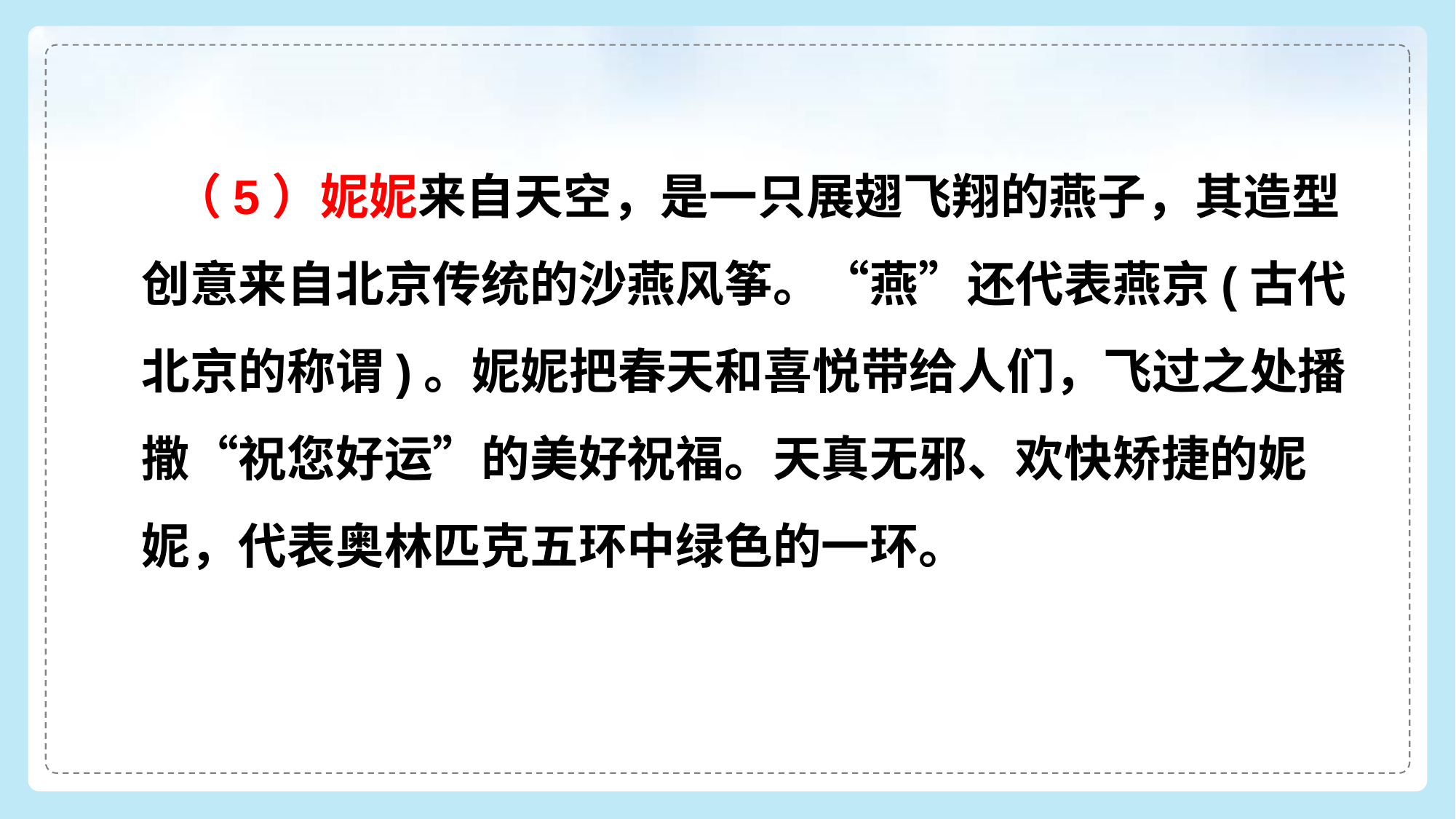

（5）妮妮来自天空，是一只展翅飞翔的燕子，其造型创意来自北京传统的沙燕风筝。“燕”还代表燕京(古代北京的称谓)。妮妮把春天和喜悦带给人们，飞过之处播撒“祝您好运”的美好祝福。天真无邪、欢快矫捷的妮妮，代表奥林匹克五环中绿色的一环。